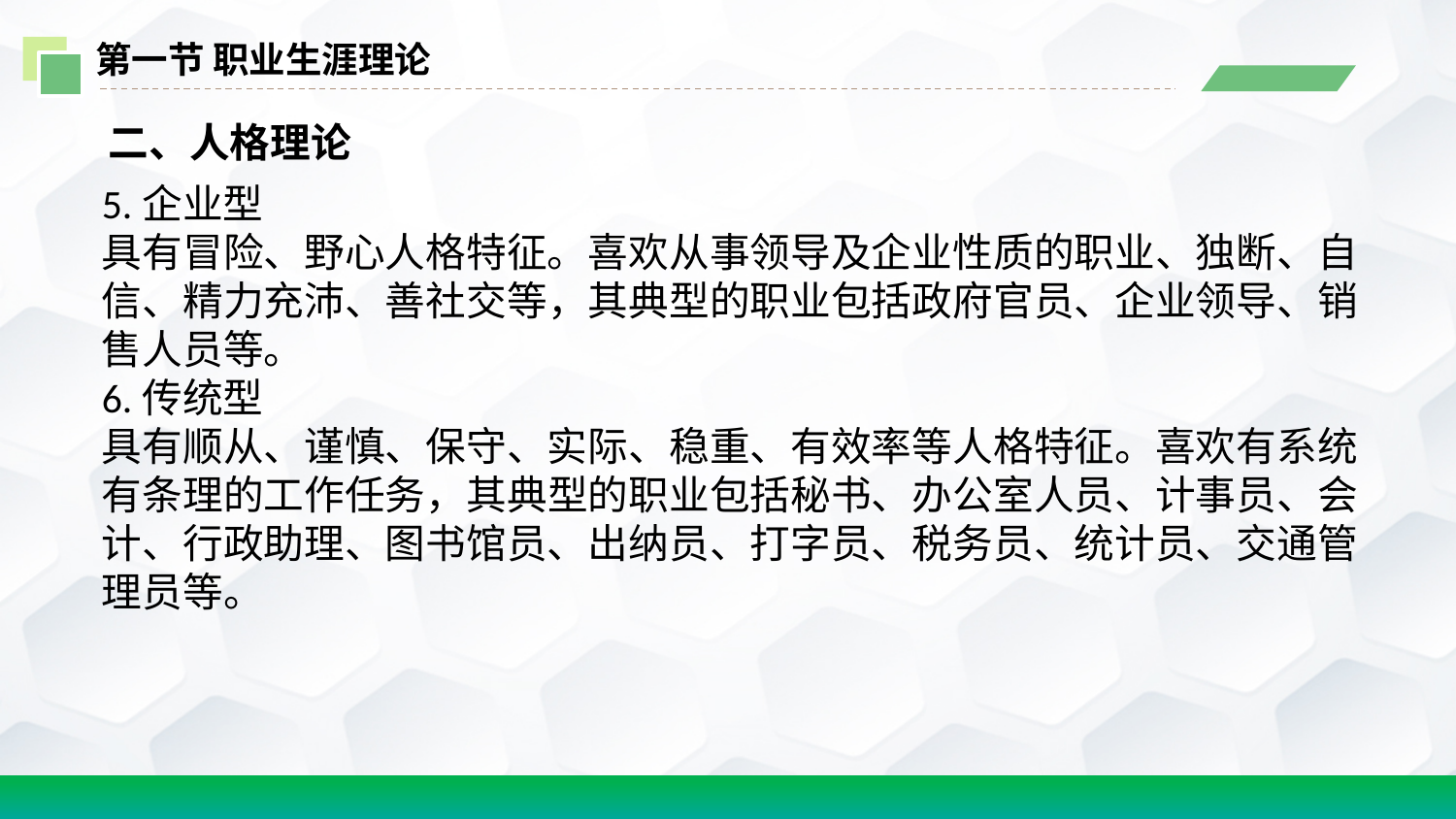

第一节 职业生涯理论
 二、人格理论
5.企业型
具有冒险、野心人格特征。喜欢从事领导及企业性质的职业、独断、自信、精力充沛、善社交等，其典型的职业包括政府官员、企业领导、销售人员等。
6.传统型
具有顺从、谨慎、保守、实际、稳重、有效率等人格特征。喜欢有系统有条理的工作任务，其典型的职业包括秘书、办公室人员、计事员、会计、行政助理、图书馆员、出纳员、打字员、税务员、统计员、交通管理员等。